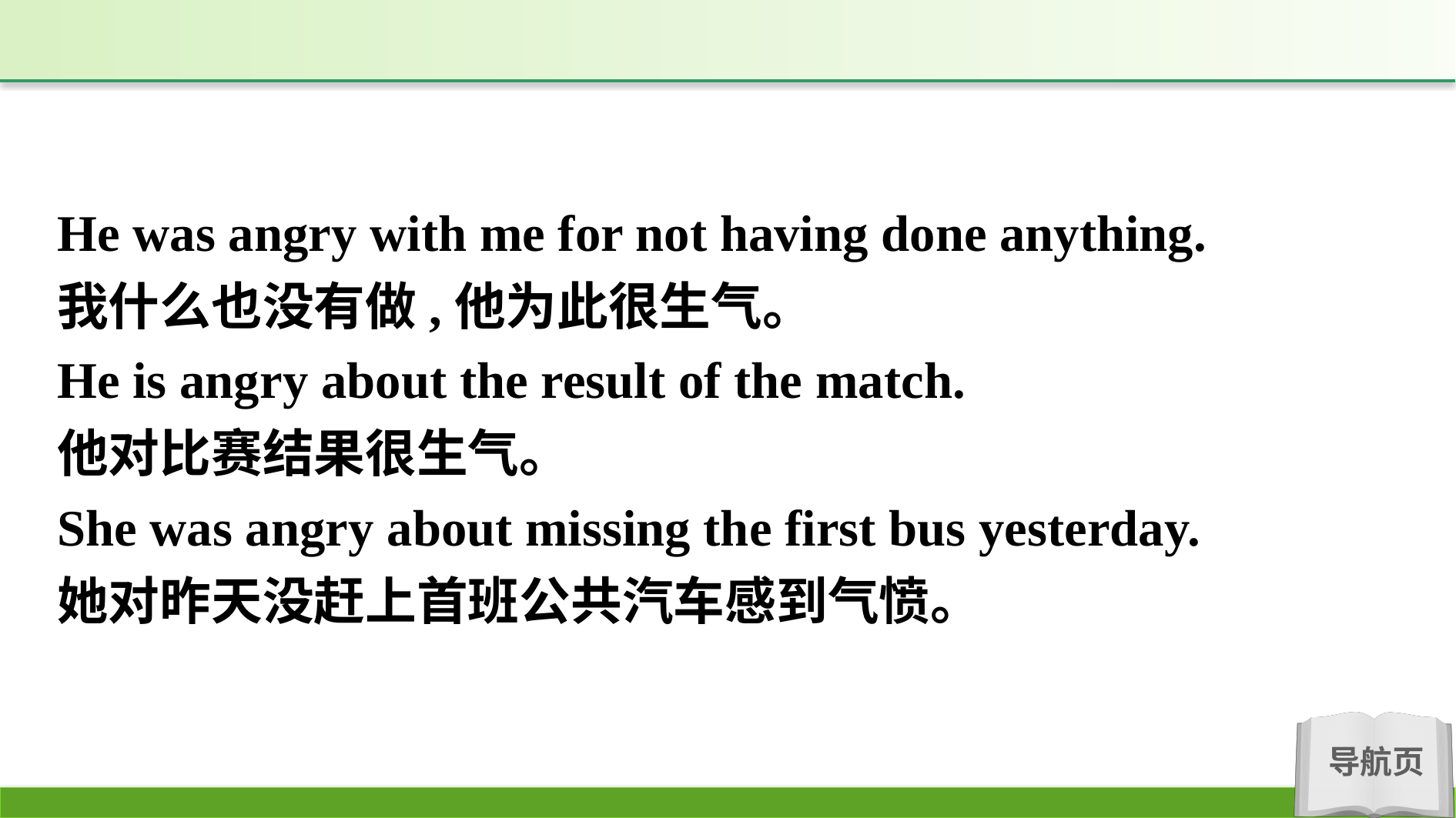

He was angry with me for not having done anything.
我什么也没有做,他为此很生气。
He is angry about the result of the match.
他对比赛结果很生气。
She was angry about missing the first bus yesterday.
她对昨天没赶上首班公共汽车感到气愤。